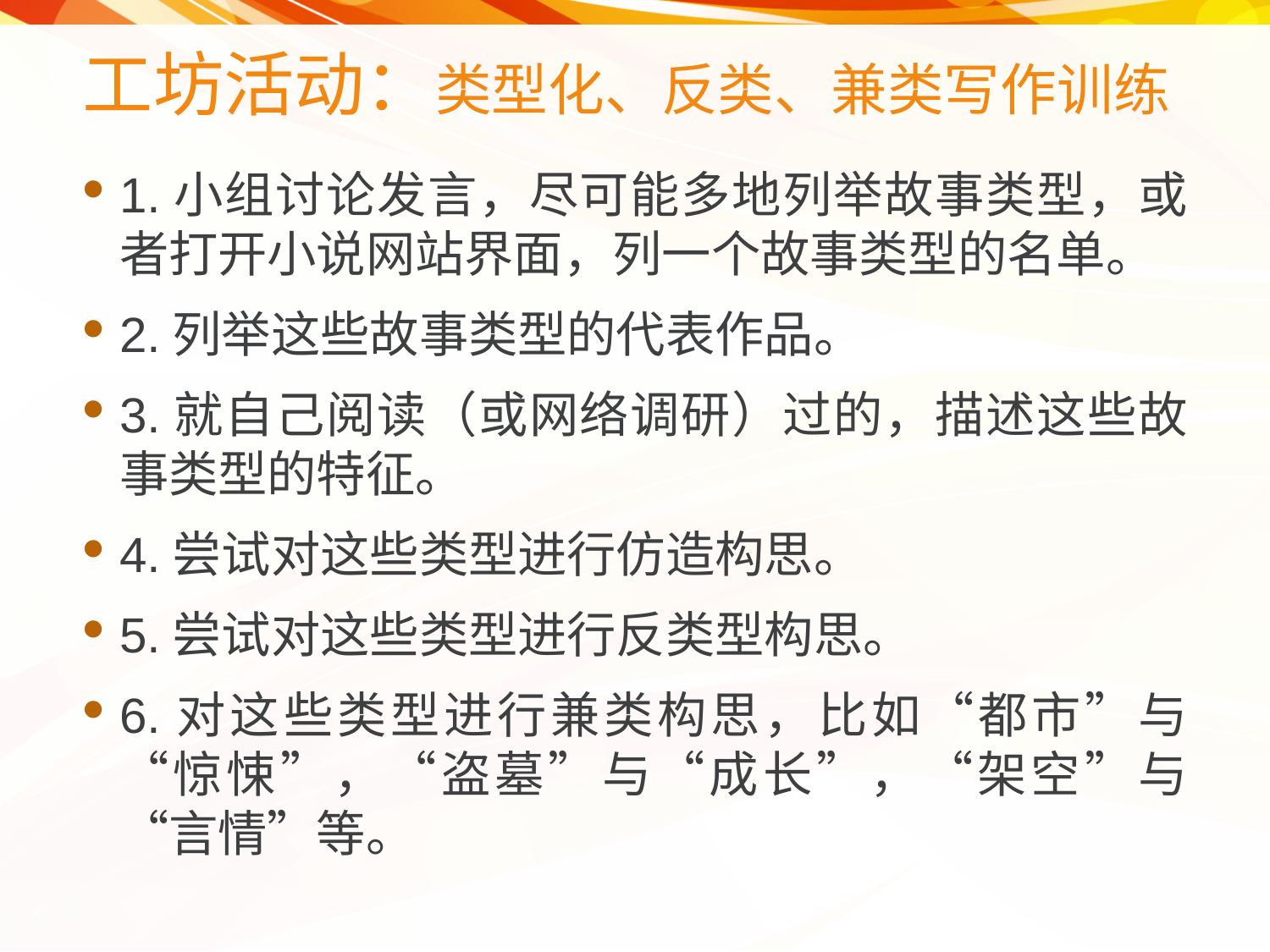

# 工坊活动：类型化、反类、兼类写作训练
1.小组讨论发言，尽可能多地列举故事类型，或者打开小说网站界面，列一个故事类型的名单。
2.列举这些故事类型的代表作品。
3.就自己阅读（或网络调研）过的，描述这些故事类型的特征。
4.尝试对这些类型进行仿造构思。
5.尝试对这些类型进行反类型构思。
6.对这些类型进行兼类构思，比如“都市”与“惊悚”，“盗墓”与“成长”，“架空”与“言情”等。